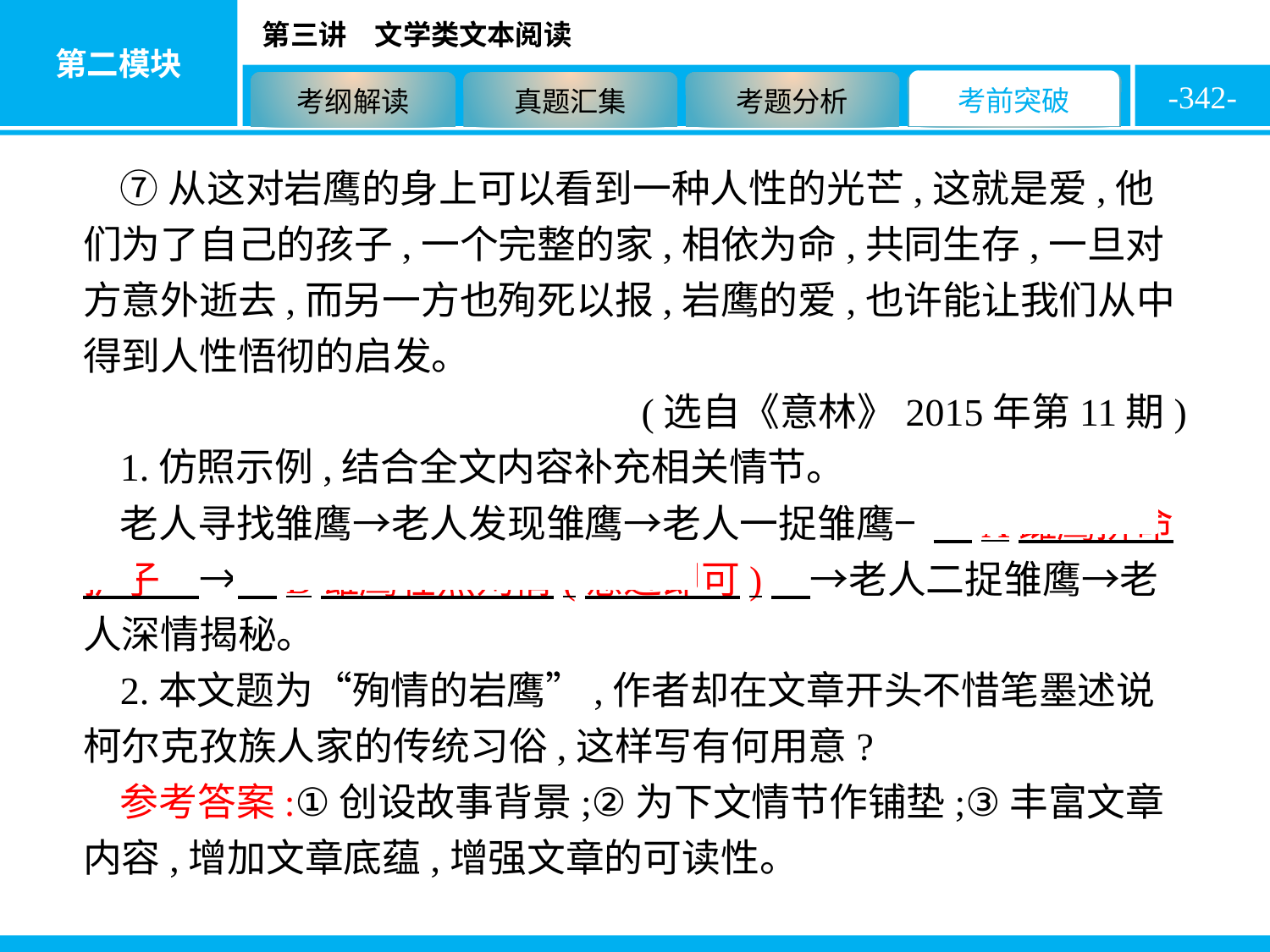

-342-
⑦从这对岩鹰的身上可以看到一种人性的光芒,这就是爱,他们为了自己的孩子,一个完整的家,相依为命,共同生存,一旦对方意外逝去,而另一方也殉死以报,岩鹰的爱,也许能让我们从中得到人性悟彻的启发。
(选自《意林》2015年第11期)
1.仿照示例,结合全文内容补充相关情节。
老人寻找雏鹰→老人发现雏鹰→老人一捉雏鹰→　A雌鹰拼命护子　→　B雄鹰壮烈殉情(意近即可)　→老人二捉雏鹰→老人深情揭秘。
2.本文题为“殉情的岩鹰”,作者却在文章开头不惜笔墨述说柯尔克孜族人家的传统习俗,这样写有何用意?
参考答案:①创设故事背景;②为下文情节作铺垫;③丰富文章内容,增加文章底蕴,增强文章的可读性。